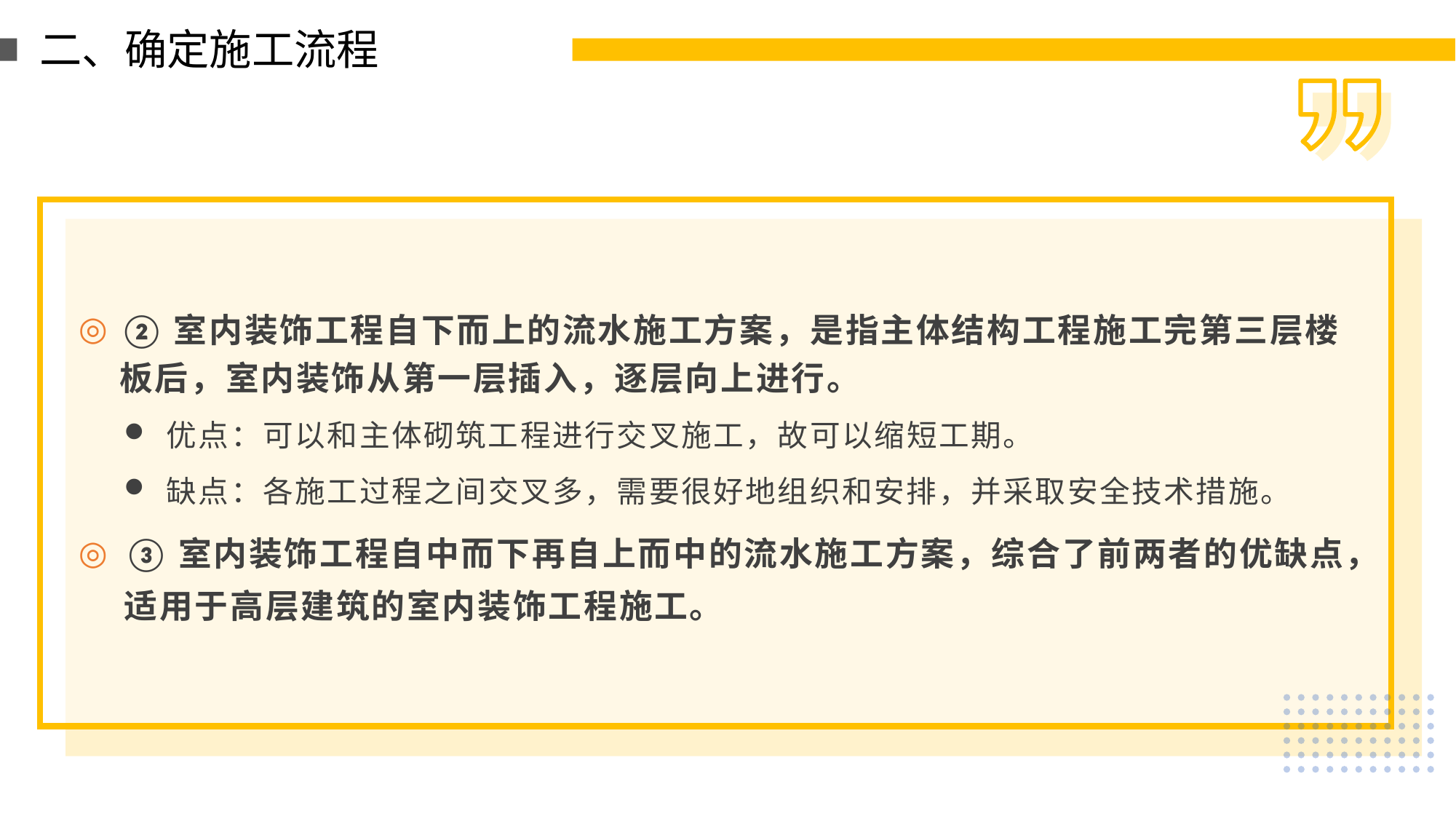

二、确定施工流程

②室内装饰工程自下而上的流水施工方案，是指主体结构工程施工完第三层楼板后，室内装饰从第一层插入，逐层向上进行。
优点：可以和主体砌筑工程进行交叉施工，故可以缩短工期。
缺点：各施工过程之间交叉多，需要很好地组织和安排，并采取安全技术措施。
③室内装饰工程自中而下再自上而中的流水施工方案，综合了前两者的优缺点，适用于高层建筑的室内装饰工程施工。